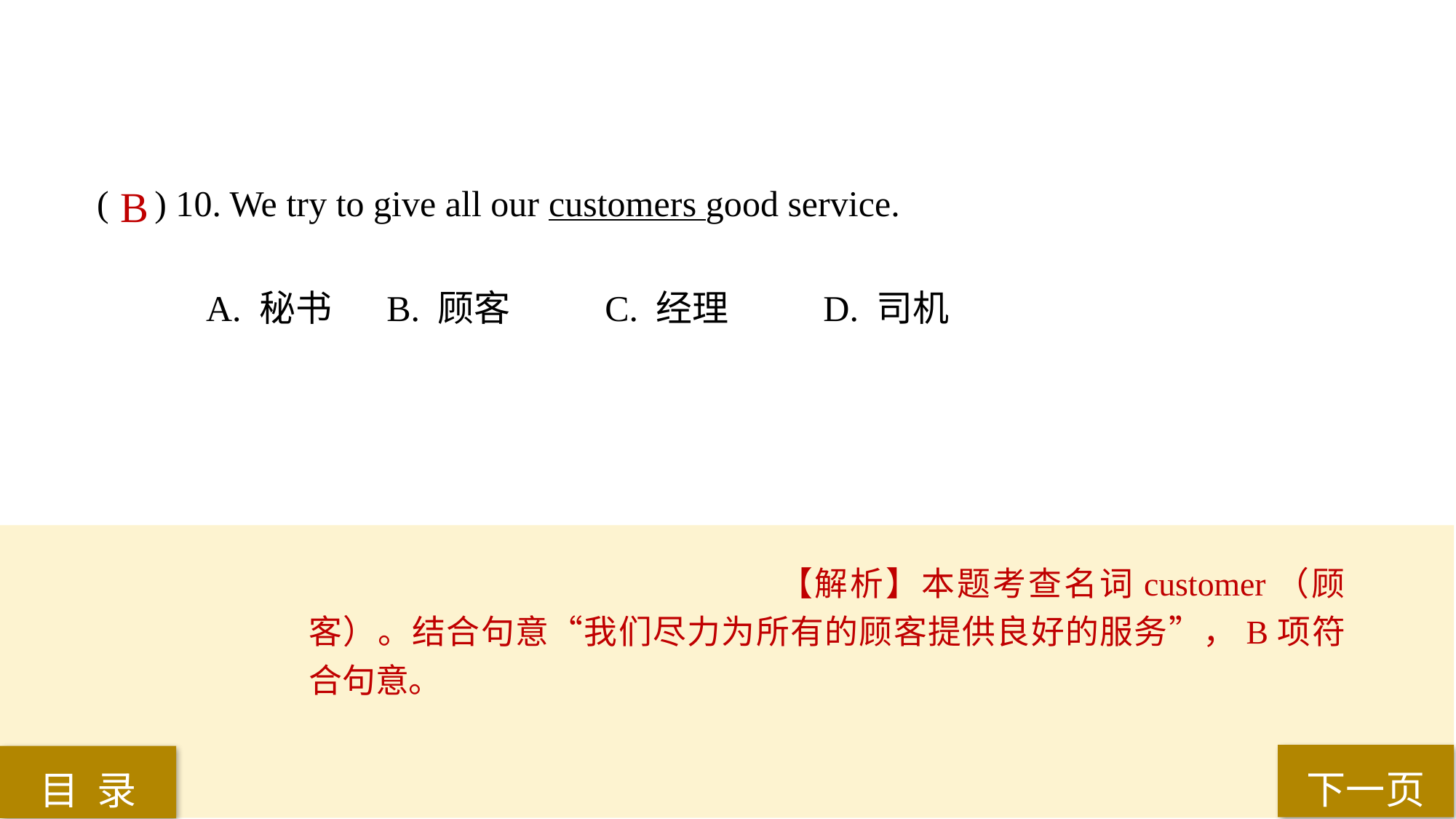

(     ) 10. We try to give all our customers good service.

A. 秘书	 B. 顾客	 C. 经理	 D. 司机
B
【解析】本题考查名词customer（顾客）。结合句意“我们尽力为所有的顾客提供良好的服务”，B项符合句意。